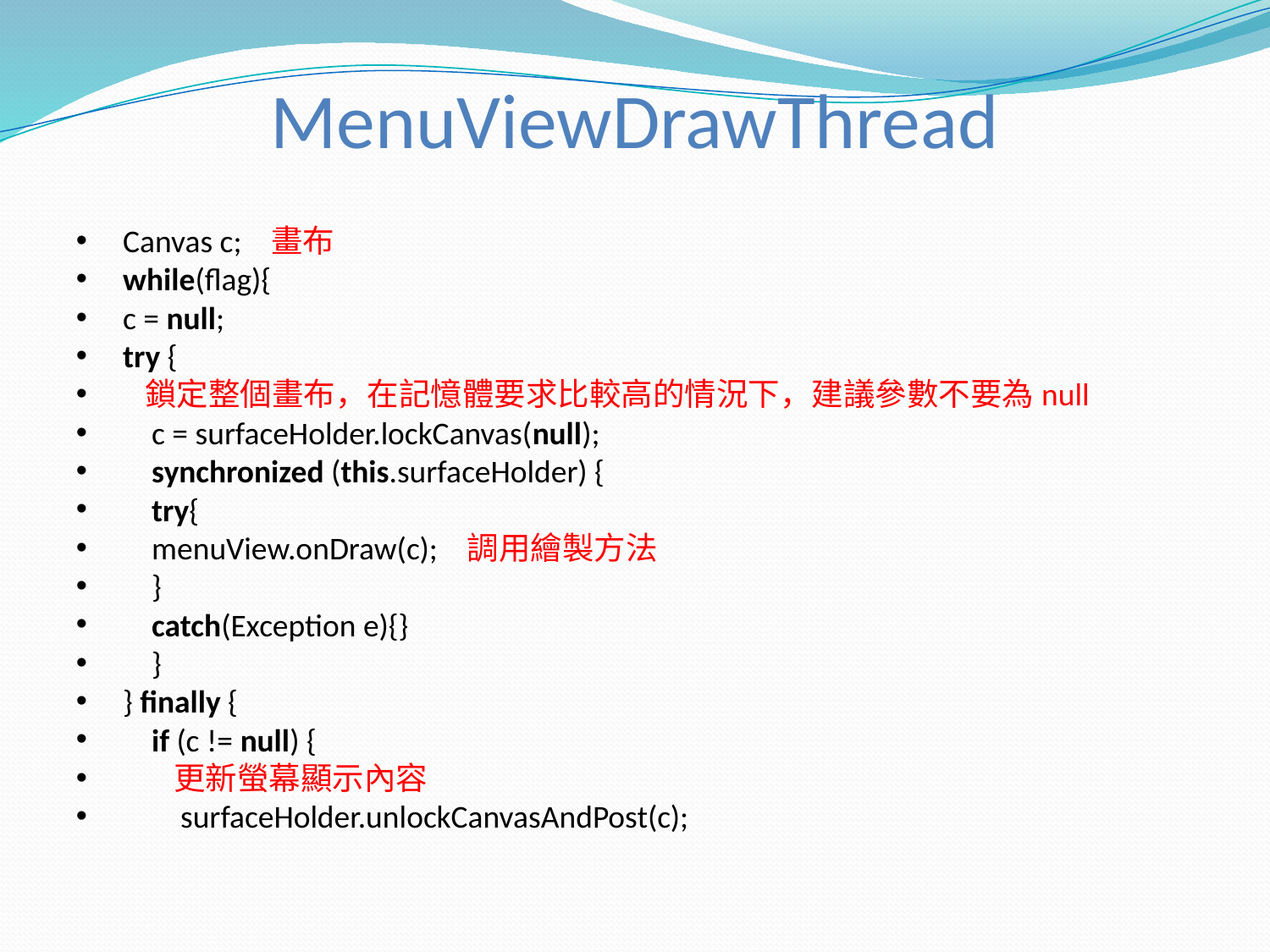

MenuViewDrawThread
Canvas c;   畫布
while(flag){
c = null;
try {
  鎖定整個畫布，在記憶體要求比較高的情況下，建議參數不要為null
    c = surfaceHolder.lockCanvas(null);
    synchronized (this.surfaceHolder) {
    try{
    menuView.onDraw(c);   調用繪製方法
    }
    catch(Exception e){}
    }
} finally {
    if (c != null) {
      更新螢幕顯示內容
        surfaceHolder.unlockCanvasAndPost(c);